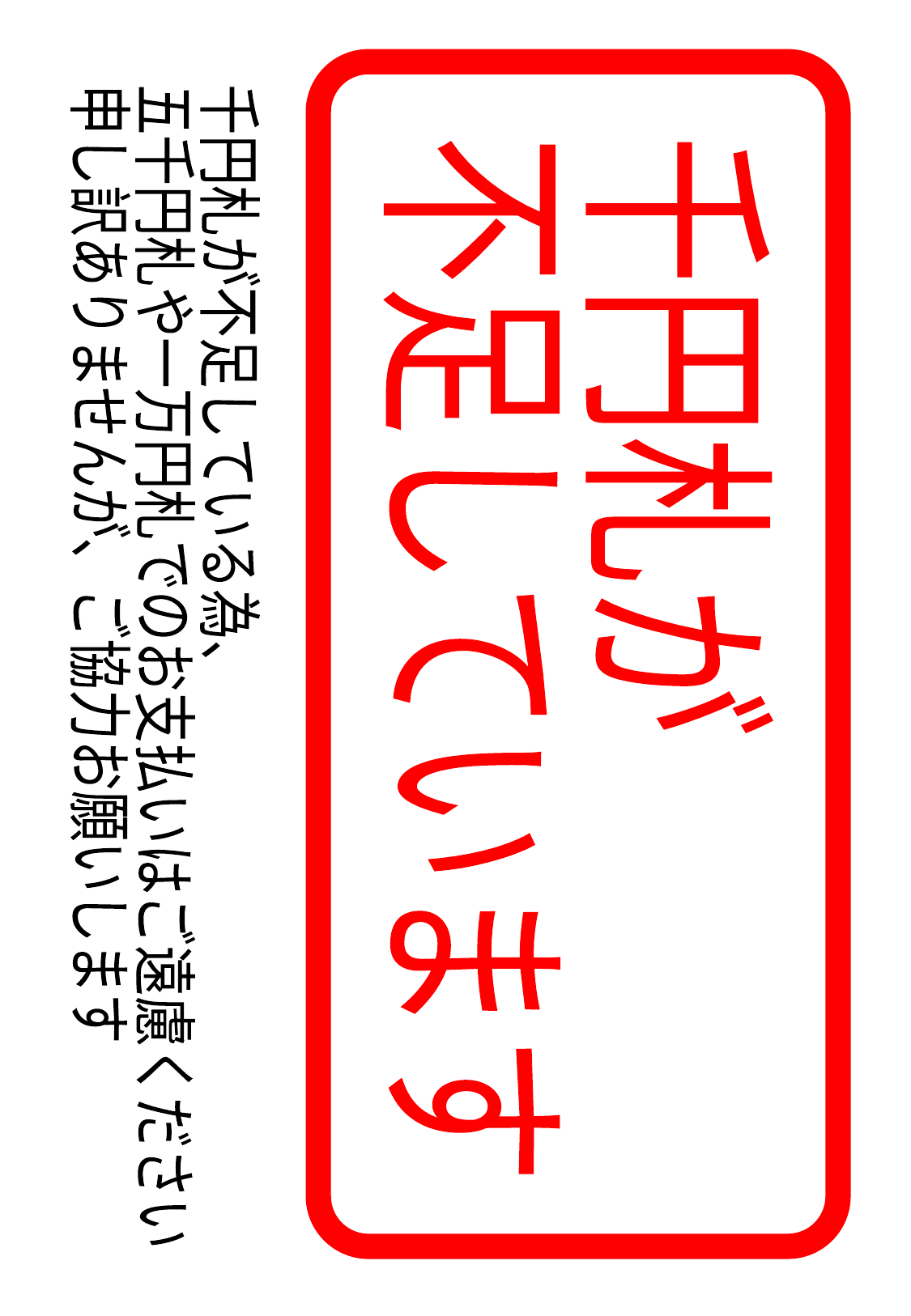

千円札が
不足しています
千円札が不足している為、
五千円札や一万円札でのお支払いはご遠慮ください
申し訳ありませんが、ご協力お願いします